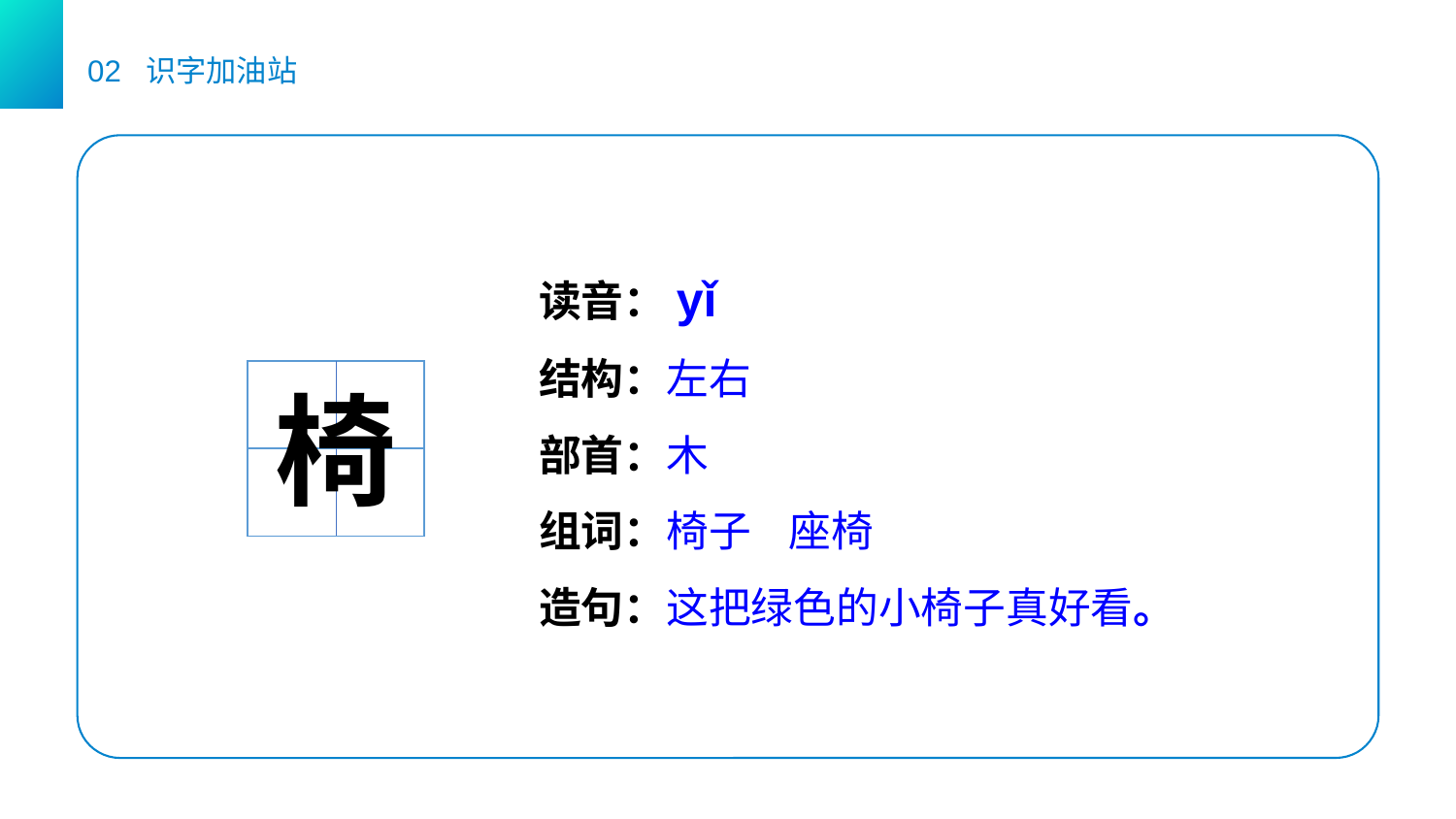

02  识字加油站

读音：yǐ
结构：左右
部首：木
组词：椅子    座椅
造句：这把绿色的小椅子真好看。
|  |  |
| --- | --- |
|  |  |
椅